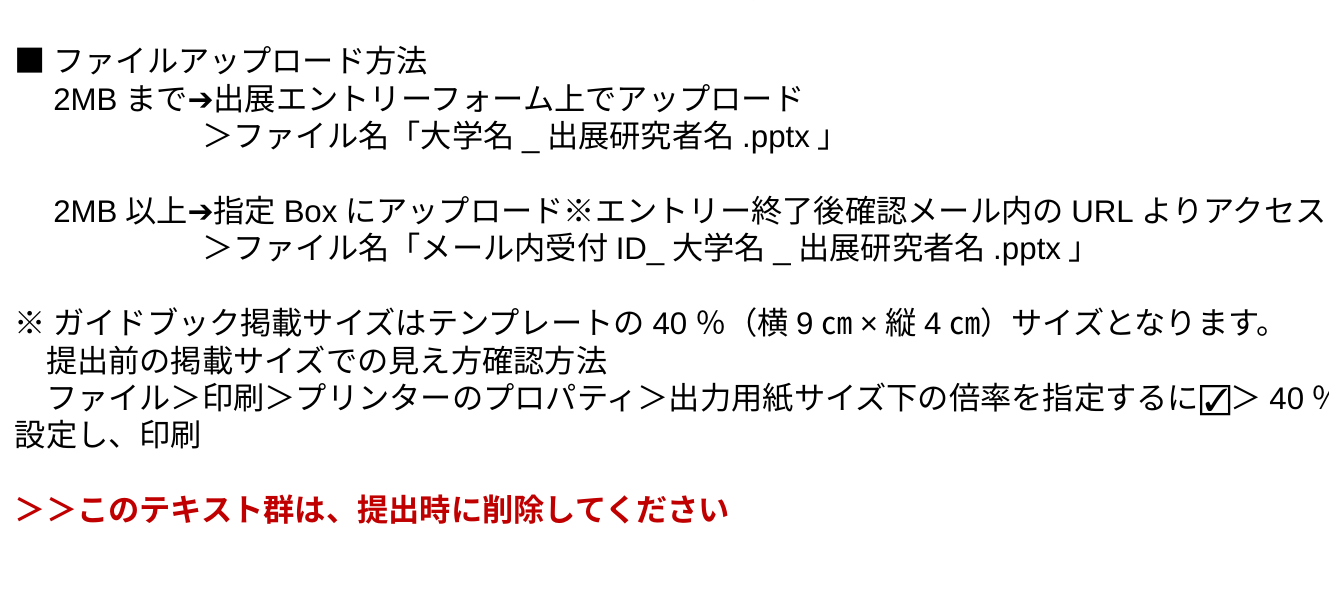

大学見本市　ポンチ絵・図表テンプレート
作成方法のご案内

■提出は任意です

■文字や数字を入れる場合【ゴシック体・メイリオ推奨】15pt以上を保持してください。
　（この文章はメイリオ15ptで作成しています）

■文字や数字は画像にふくまれるとその部分が印刷時にぼやけることがありますので、
　テキストとしてPPT上で入力いただくことを推奨します。

■このテンプレートは約横22.5㎝×縦10㎝の設定済みです。サイズを変更しないでください。

■ファイルアップロード方法
　2MBまで➔出展エントリーフォーム上でアップロード
　　　　　　＞ファイル名「大学名_出展研究者名.pptx」

　2MB以上➔指定Boxにアップロード※エントリー終了後確認メール内のURLよりアクセス
　　　　　　＞ファイル名「メール内受付ID_大学名_出展研究者名.pptx」

※ガイドブック掲載サイズはテンプレートの40％（横9㎝×縦4㎝）サイズとなります。
　提出前の掲載サイズでの見え方確認方法
　ファイル＞印刷＞プリンターのプロパティ＞出力用紙サイズ下の倍率を指定するに☑＞40％に設定し、印刷

＞＞このテキスト群は、提出時に削除してください